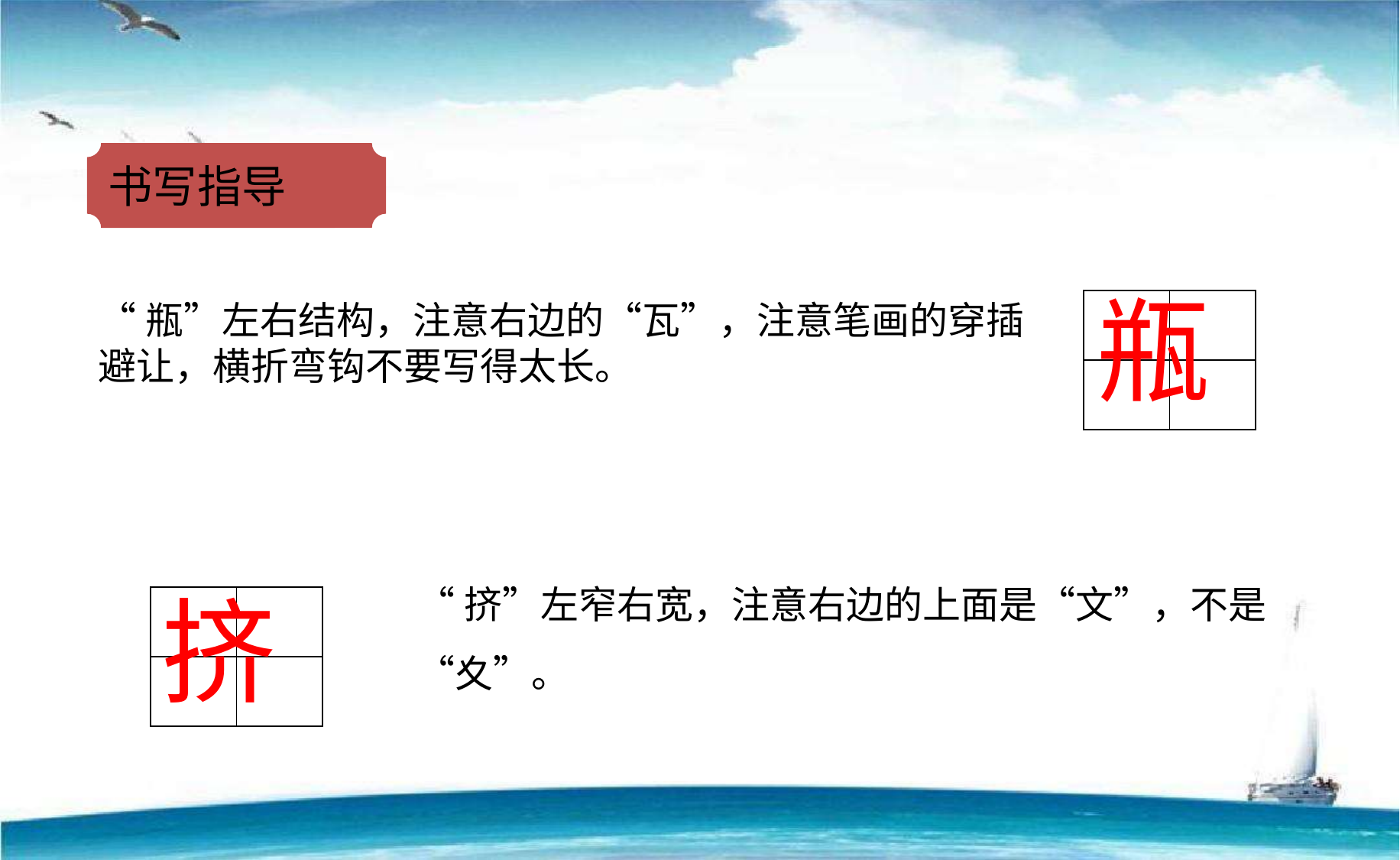

书写指导
瓶
|  |  |
| --- | --- |
|  |  |
“瓶”左右结构，注意右边的“瓦”，注意笔画的穿插避让，横折弯钩不要写得太长。
“挤”左窄右宽，注意右边的上面是“文”，不是“夊”。
挤
|  |  |
| --- | --- |
|  |  |